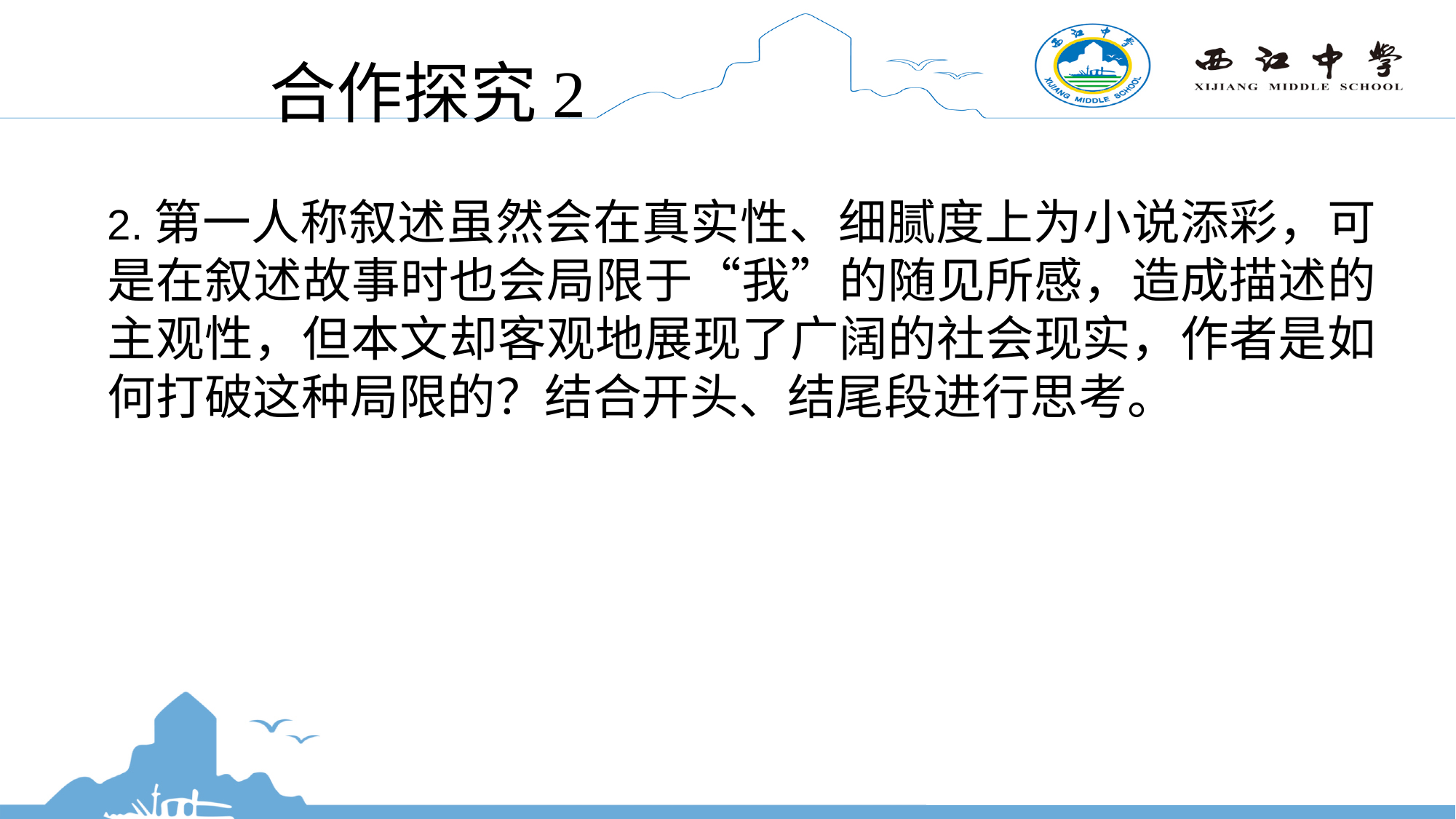

# 合作探究2
2.第一人称叙述虽然会在真实性、细腻度上为小说添彩，可是在叙述故事时也会局限于“我”的随见所感，造成描述的主观性，但本文却客观地展现了广阔的社会现实，作者是如何打破这种局限的？结合开头、结尾段进行思考。